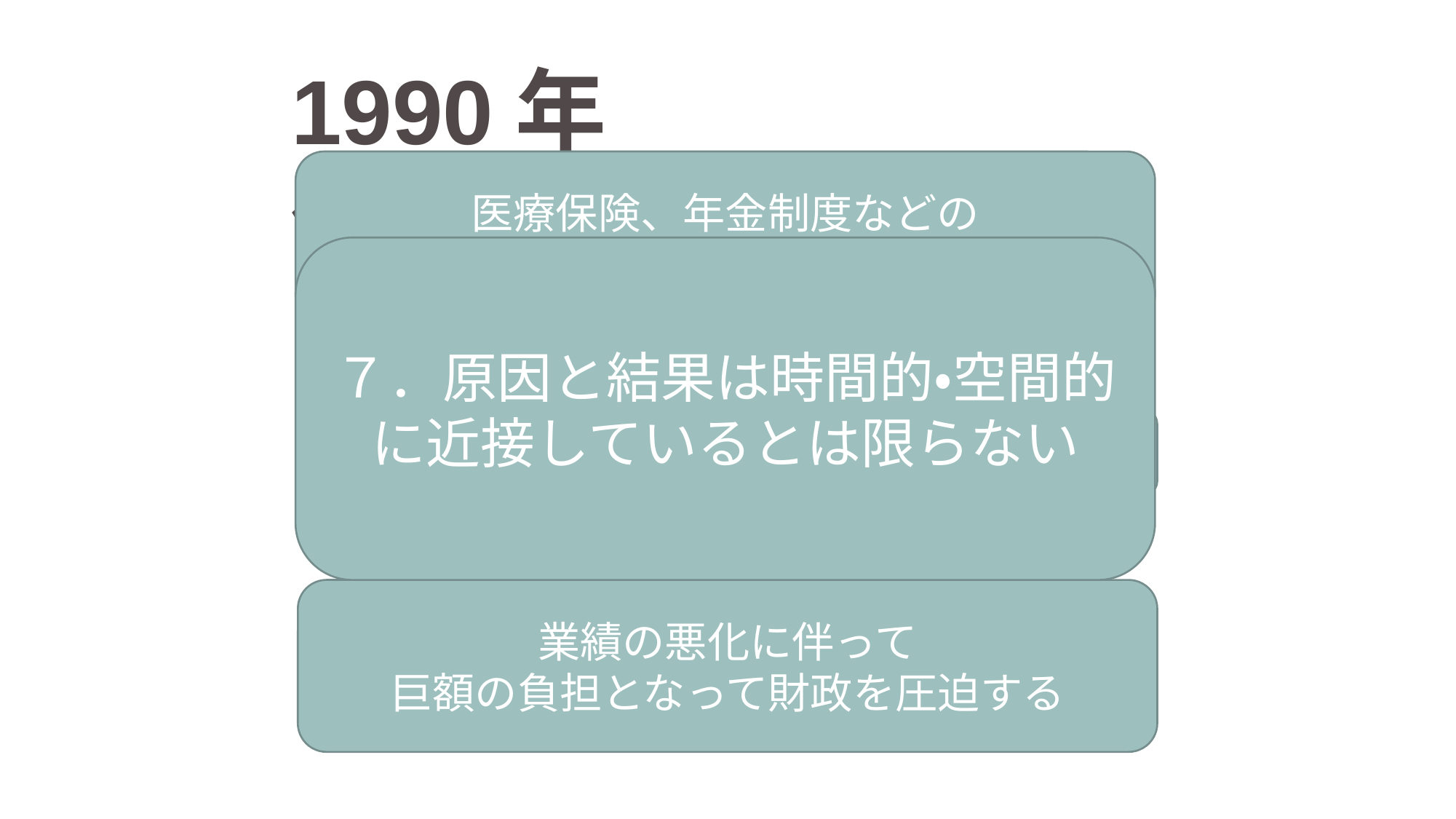

1990年代
医療保険、年金制度などの
社員に対する充実した保障制度
７．原因と結果は時間的・空間的に近接しているとは限らない

業績良好の頃は発現しなかった問題

業績の悪化に伴って
巨額の負担となって財政を圧迫する